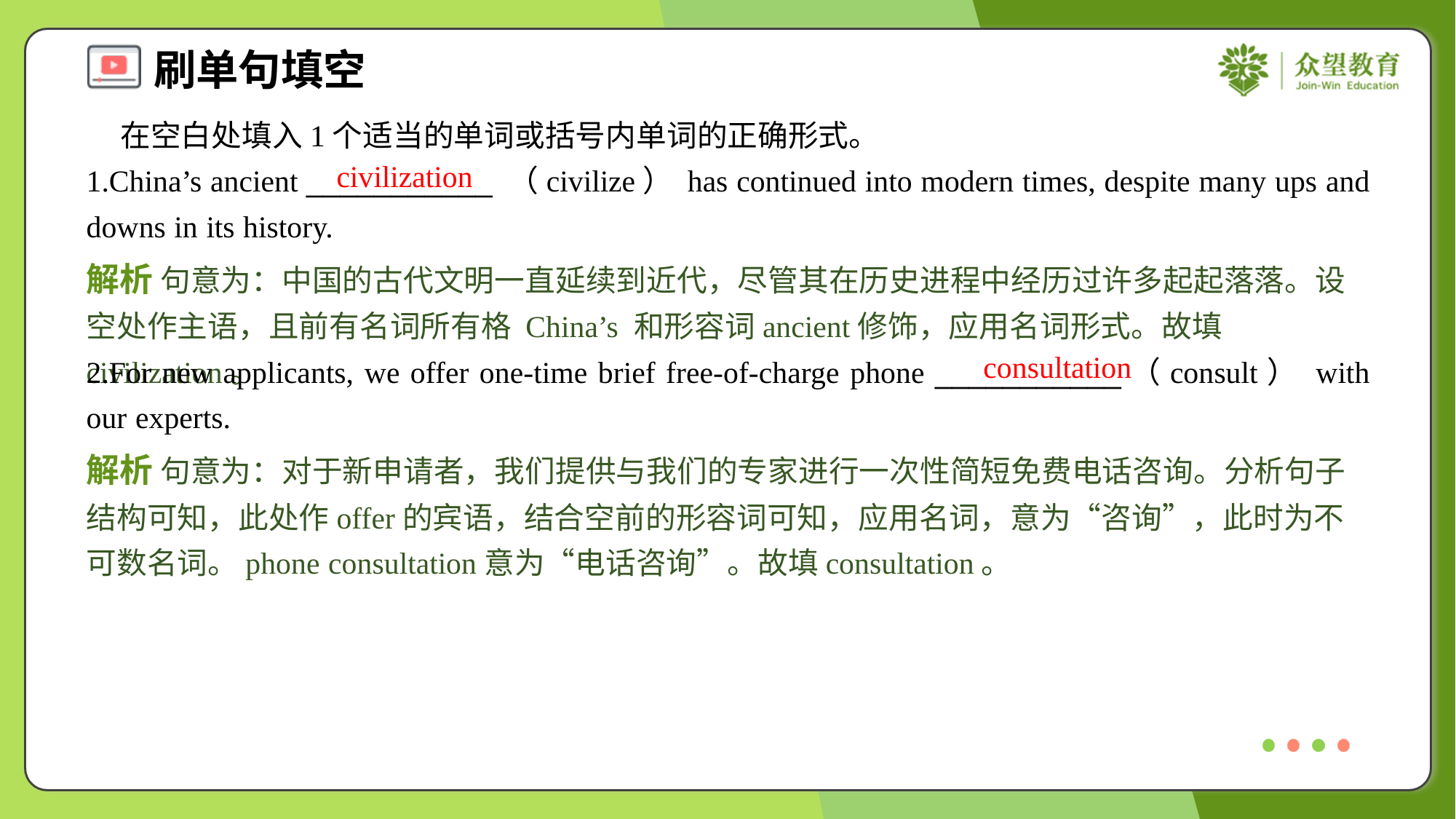

在空白处填入1个适当的单词或括号内单词的正确形式。
1.China’s ancient ___________ （civilize） has continued into modern times, despite many ups and downs in its history.
civilization
解析 句意为：中国的古代文明一直延续到近代，尽管其在历史进程中经历过许多起起落落。设空处作主语，且前有名词所有格 China’s 和形容词ancient修饰，应用名词形式。故填civilization。
consultation
2.For new applicants, we offer one-time brief free-of-charge phone ___________（consult） with our experts.
解析 句意为：对于新申请者，我们提供与我们的专家进行一次性简短免费电话咨询。分析句子结构可知，此处作offer的宾语，结合空前的形容词可知，应用名词，意为“咨询”，此时为不可数名词。phone consultation意为“电话咨询”。故填consultation。